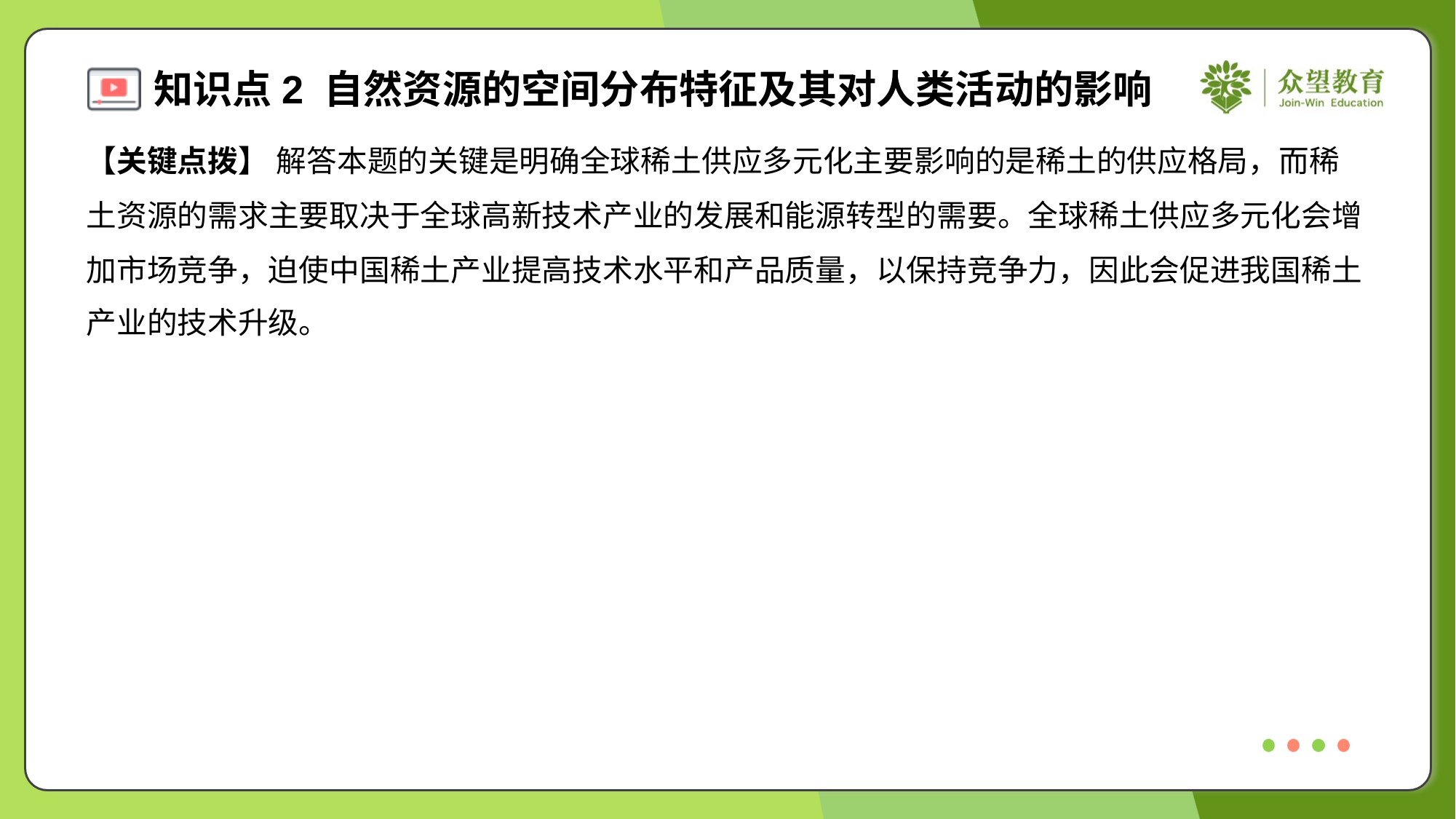

【关键点拨】 解答本题的关键是明确全球稀土供应多元化主要影响的是稀土的供应格局，而稀
土资源的需求主要取决于全球高新技术产业的发展和能源转型的需要。全球稀土供应多元化会增
加市场竞争，迫使中国稀土产业提高技术水平和产品质量，以保持竞争力，因此会促进我国稀土
产业的技术升级。